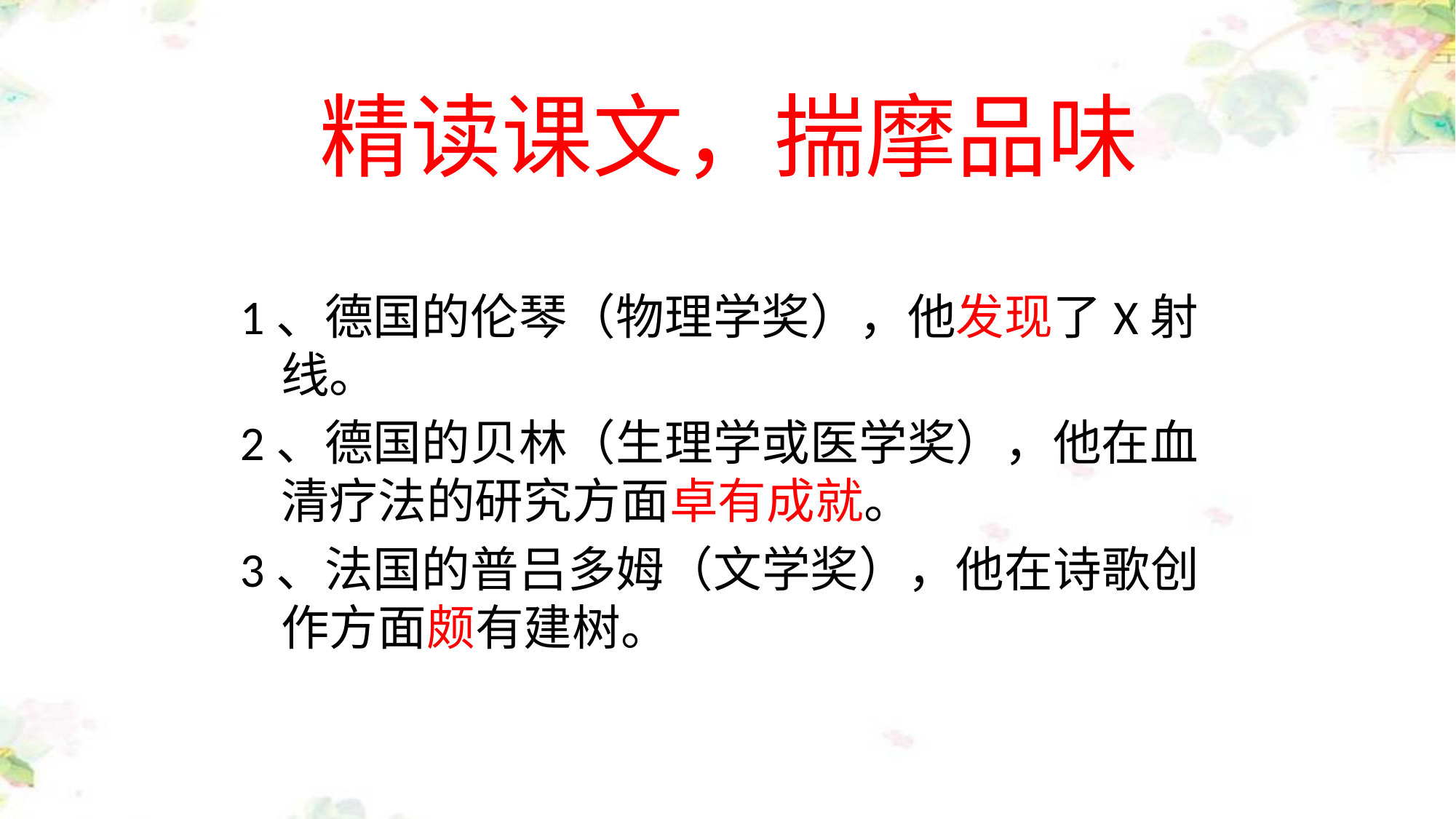

# 精读课文，揣摩品味
1、德国的伦琴（物理学奖），他发现了X射线。
2、德国的贝林（生理学或医学奖），他在血清疗法的研究方面卓有成就。
3、法国的普吕多姆（文学奖），他在诗歌创作方面颇有建树。